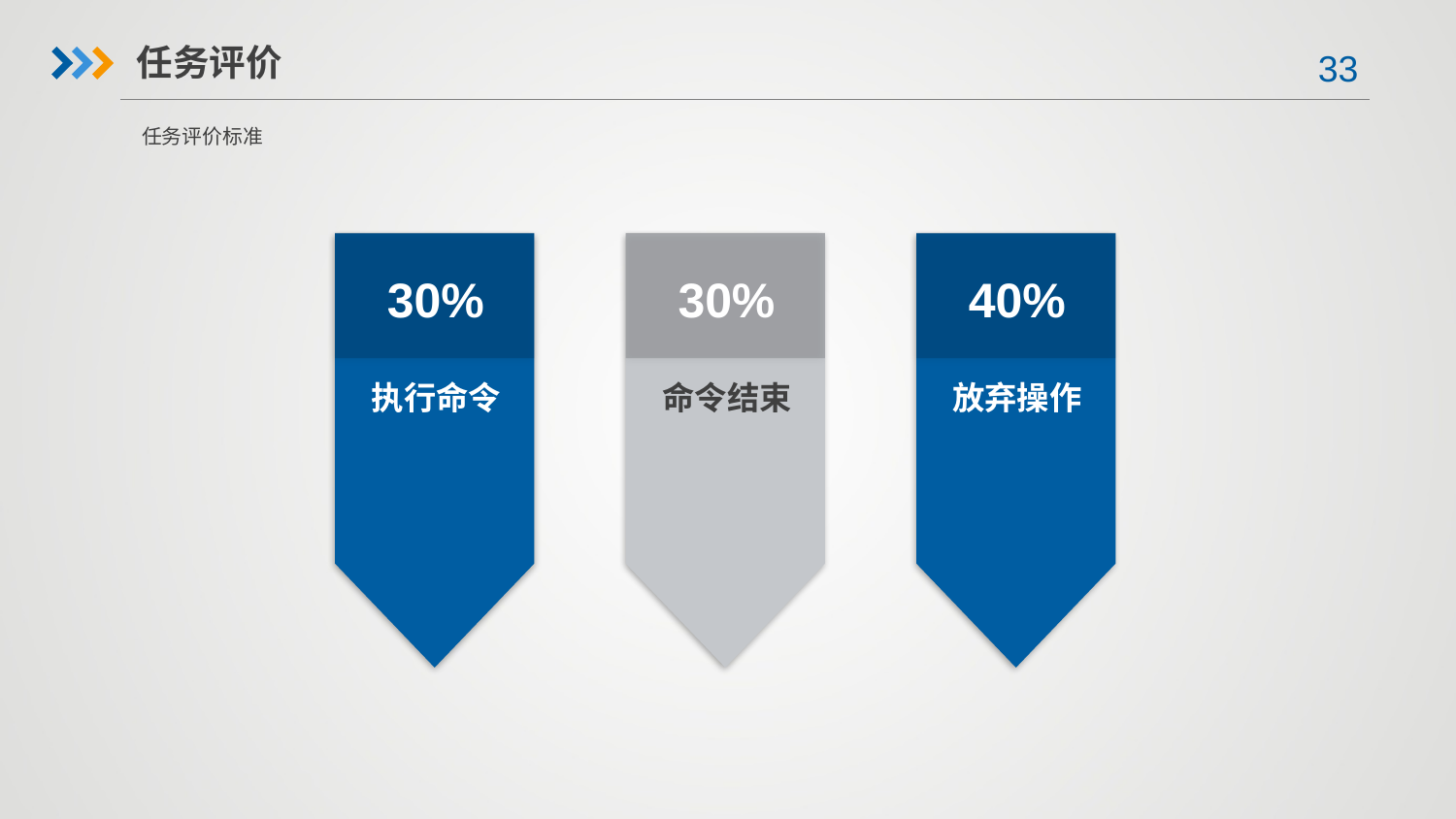

任务评价
任务评价标准

30%
执行命令

30%
命令结束

40%
放弃操作